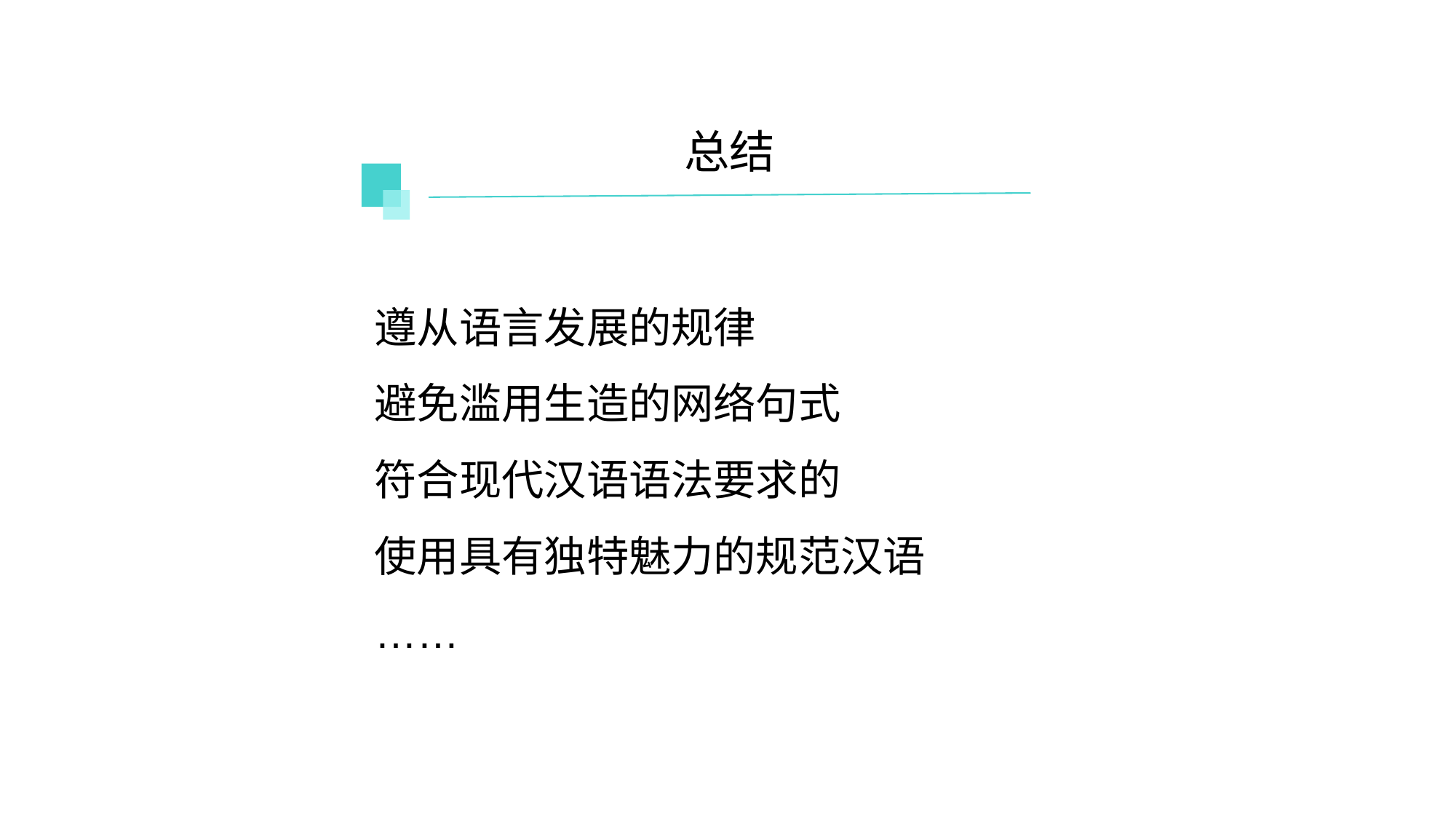

总结

遵从语言发展的规律
避免滥用生造的网络句式
符合现代汉语语法要求的
使用具有独特魅力的规范汉语
……